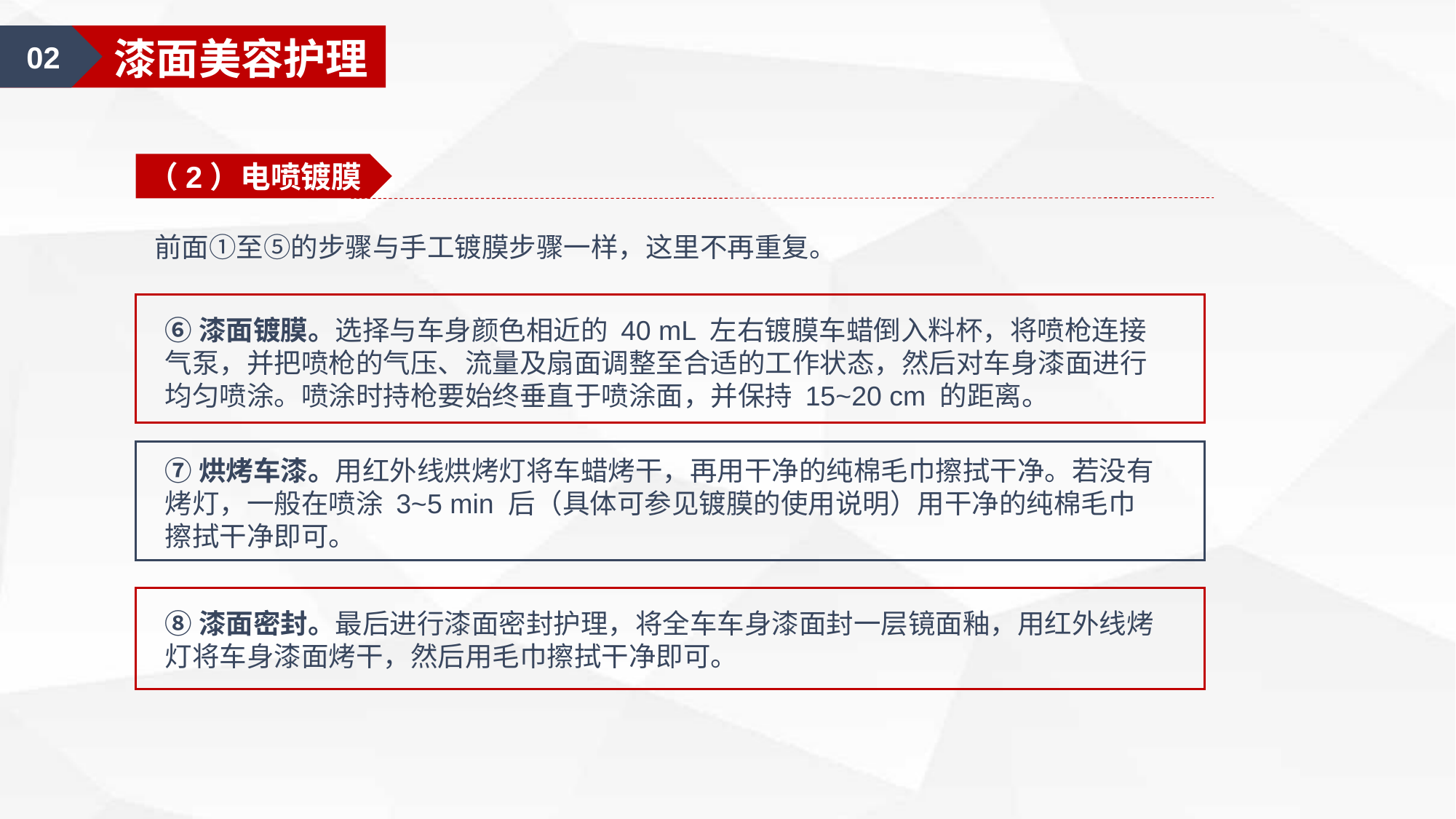

02
漆面美容护理
（2）电喷镀膜
前面①至⑤的步骤与手工镀膜步骤一样，这里不再重复。

⑥漆面镀膜。选择与车身颜色相近的 40 mL 左右镀膜车蜡倒入料杯，将喷枪连接气泵，并把喷枪的气压、流量及扇面调整至合适的工作状态，然后对车身漆面进行均匀喷涂。喷涂时持枪要始终垂直于喷涂面，并保持 15~20 cm 的距离。

⑦烘烤车漆。用红外线烘烤灯将车蜡烤干，再用干净的纯棉毛巾擦拭干净。若没有烤灯，一般在喷涂 3~5 min 后（具体可参见镀膜的使用说明）用干净的纯棉毛巾擦拭干净即可。

⑧漆面密封。最后进行漆面密封护理，将全车车身漆面封一层镜面釉，用红外线烤灯将车身漆面烤干，然后用毛巾擦拭干净即可。